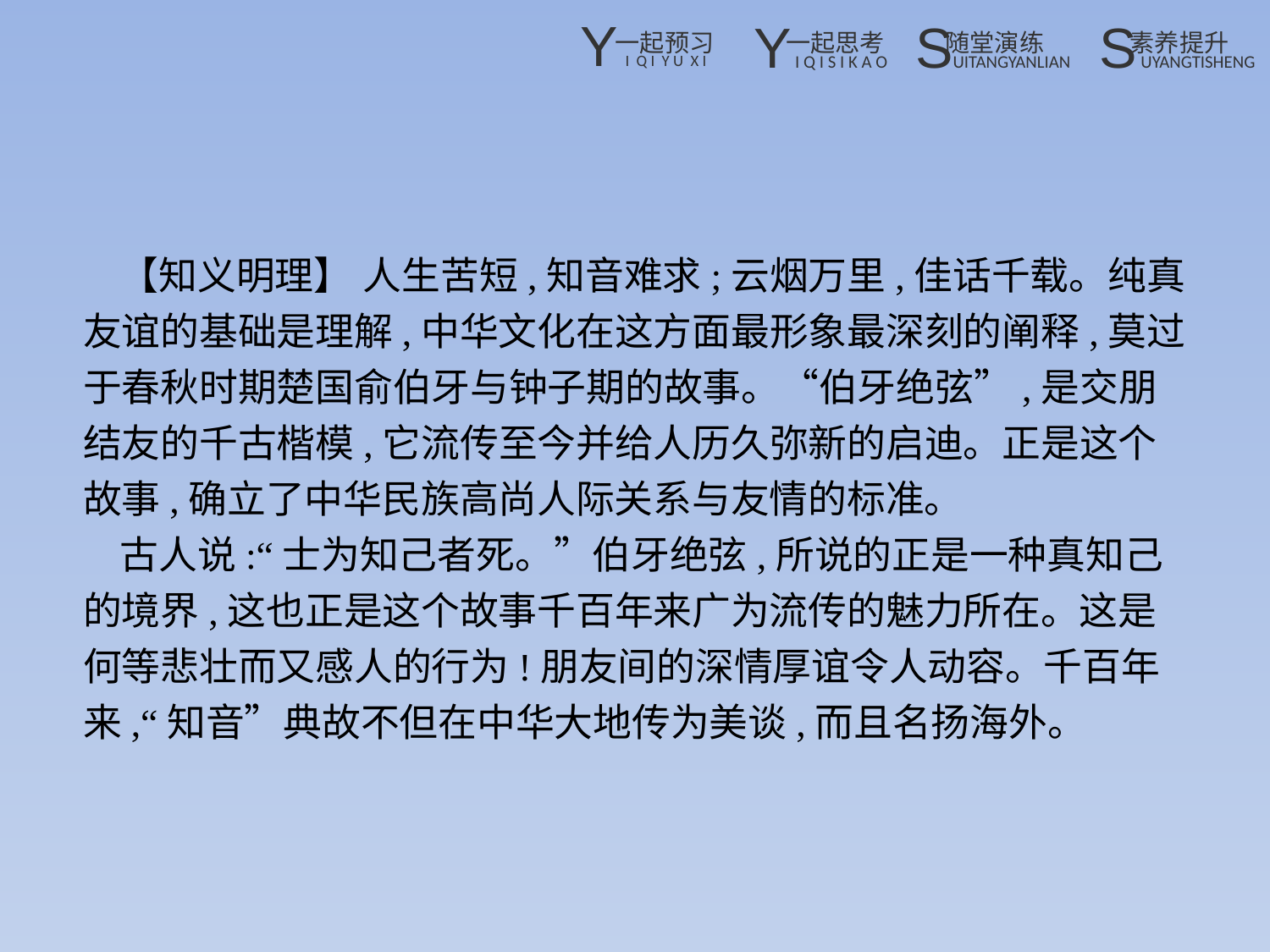

【知义明理】 人生苦短,知音难求;云烟万里,佳话千载。纯真友谊的基础是理解,中华文化在这方面最形象最深刻的阐释,莫过于春秋时期楚国俞伯牙与钟子期的故事。“伯牙绝弦”,是交朋结友的千古楷模,它流传至今并给人历久弥新的启迪。正是这个故事,确立了中华民族高尚人际关系与友情的标准。
古人说:“士为知己者死。”伯牙绝弦,所说的正是一种真知己的境界,这也正是这个故事千百年来广为流传的魅力所在。这是何等悲壮而又感人的行为!朋友间的深情厚谊令人动容。千百年来,“知音”典故不但在中华大地传为美谈,而且名扬海外。